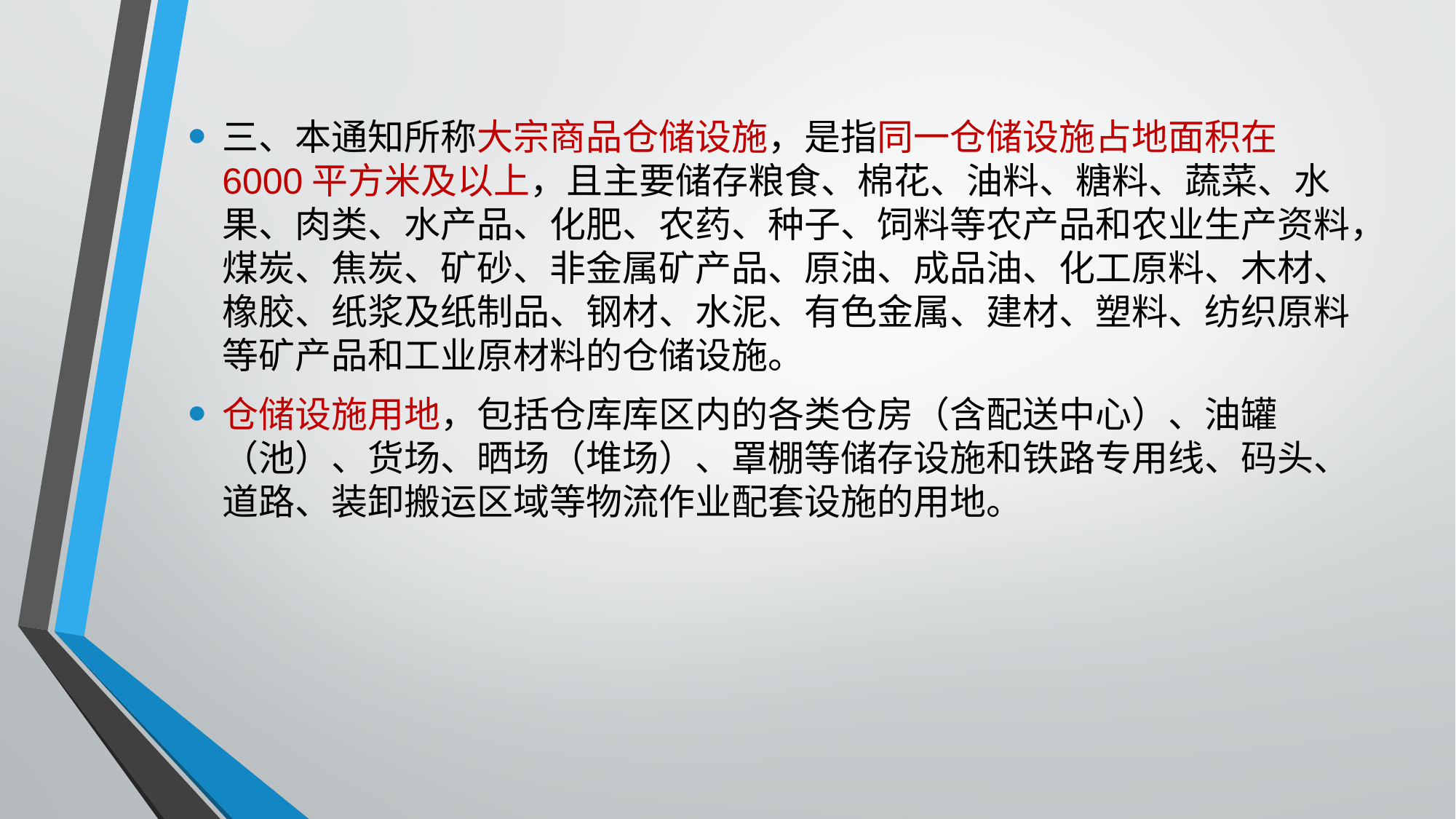

三、本通知所称大宗商品仓储设施，是指同一仓储设施占地面积在6000平方米及以上，且主要储存粮食、棉花、油料、糖料、蔬菜、水果、肉类、水产品、化肥、农药、种子、饲料等农产品和农业生产资料，煤炭、焦炭、矿砂、非金属矿产品、原油、成品油、化工原料、木材、橡胶、纸浆及纸制品、钢材、水泥、有色金属、建材、塑料、纺织原料等矿产品和工业原材料的仓储设施。
仓储设施用地，包括仓库库区内的各类仓房（含配送中心）、油罐（池）、货场、晒场（堆场）、罩棚等储存设施和铁路专用线、码头、道路、装卸搬运区域等物流作业配套设施的用地。